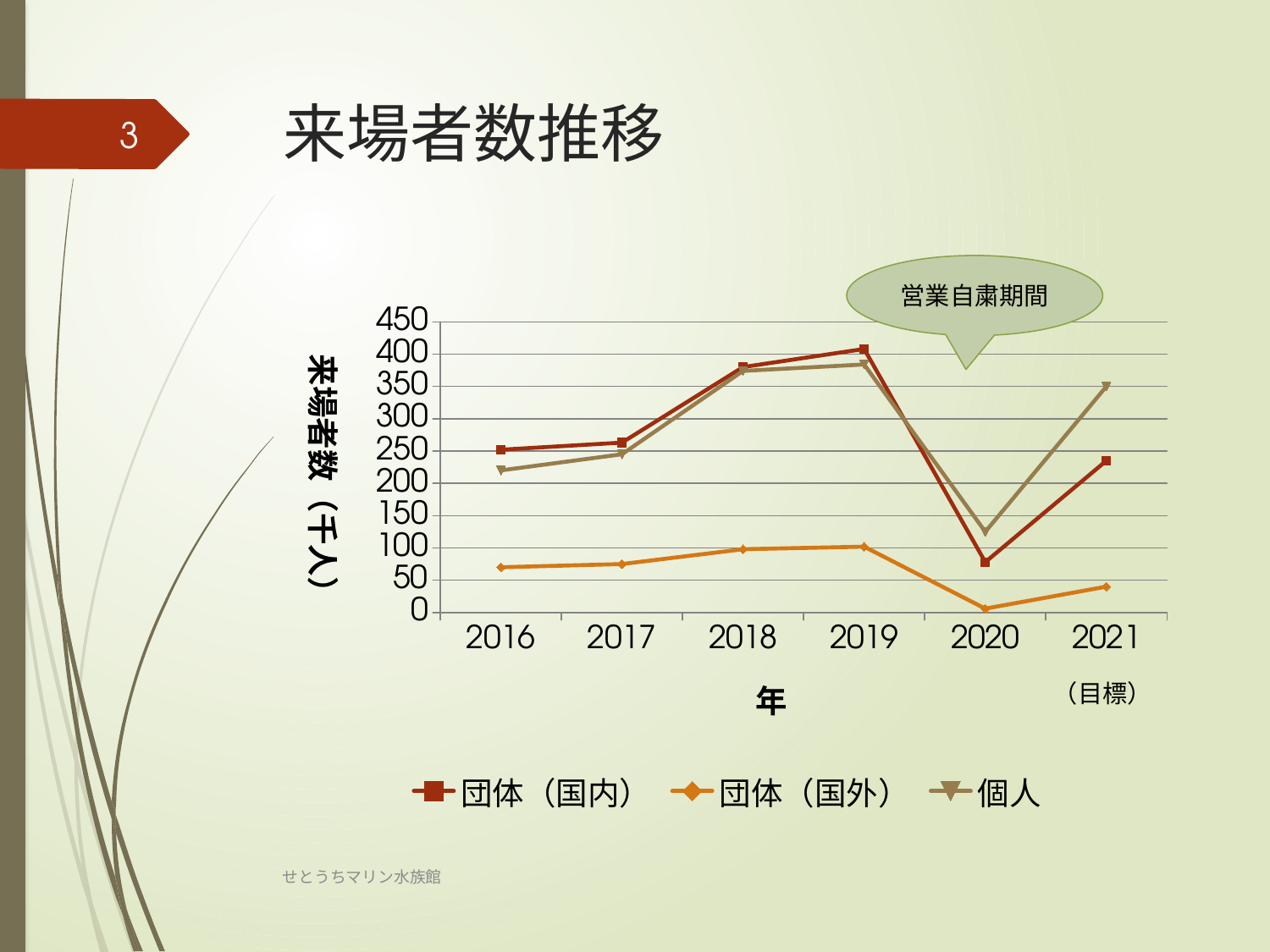

# 来場者数推移
3
営業自粛期間

### Chart

| Category | 団体（国内） | 団体（国外） | 個人 |
|---|---|---|---|
| 2016 | 252.0 | 70.0 | 220.0 |
| 2017 | 263.0 | 75.0 | 245.0 |
| 2018 | 380.0 | 98.0 | 374.0 |
| 2019 | 408.0 | 102.0 | 384.0 |
| 2020 | 78.0 | 6.0 | 125.0 |
| 2021 | 235.0 | 40.0 | 350.0 |
（目標）
せとうちマリン水族館